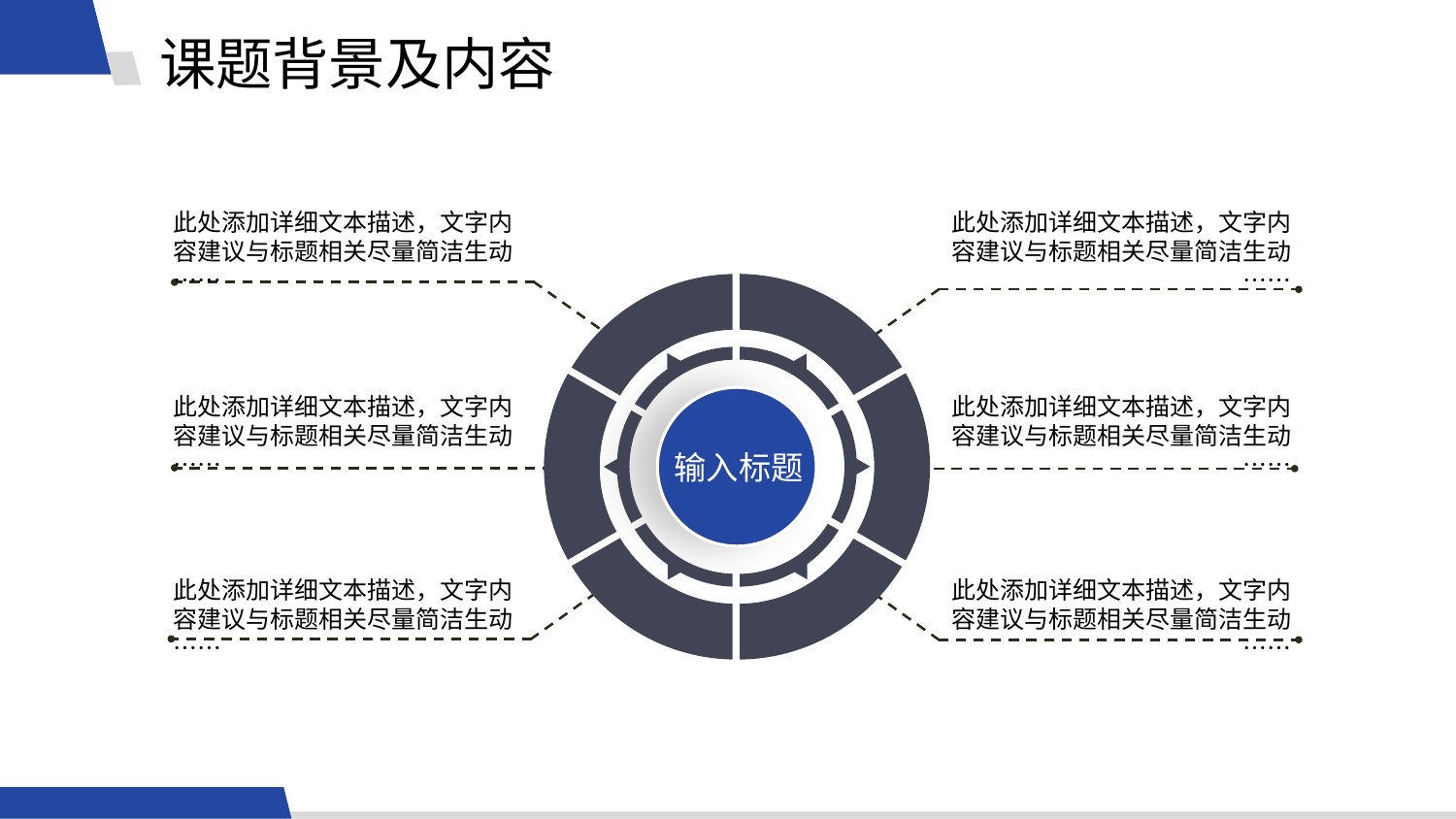

课题背景及内容
此处添加详细文本描述，文字内容建议与标题相关尽量简洁生动……
此处添加详细文本描述，文字内容建议与标题相关尽量简洁生动……

此处添加详细文本描述，文字内容建议与标题相关尽量简洁生动……
此处添加详细文本描述，文字内容建议与标题相关尽量简洁生动……
输入标题

此处添加详细文本描述，文字内容建议与标题相关尽量简洁生动……
此处添加详细文本描述，文字内容建议与标题相关尽量简洁生动……